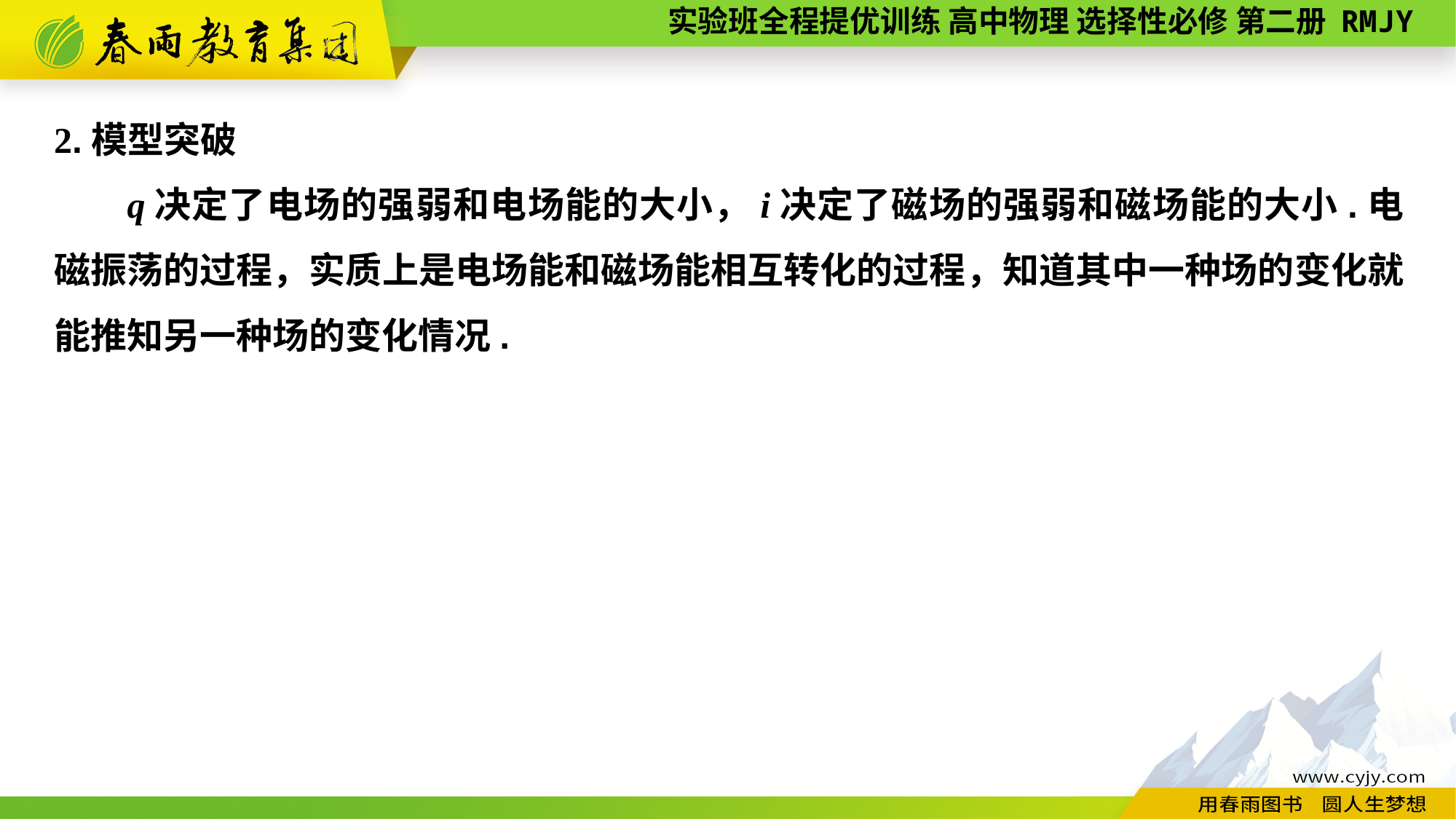

2.模型突破
q决定了电场的强弱和电场能的大小，i决定了磁场的强弱和磁场能的大小.电磁振荡的过程，实质上是电场能和磁场能相互转化的过程，知道其中一种场的变化就能推知另一种场的变化情况.